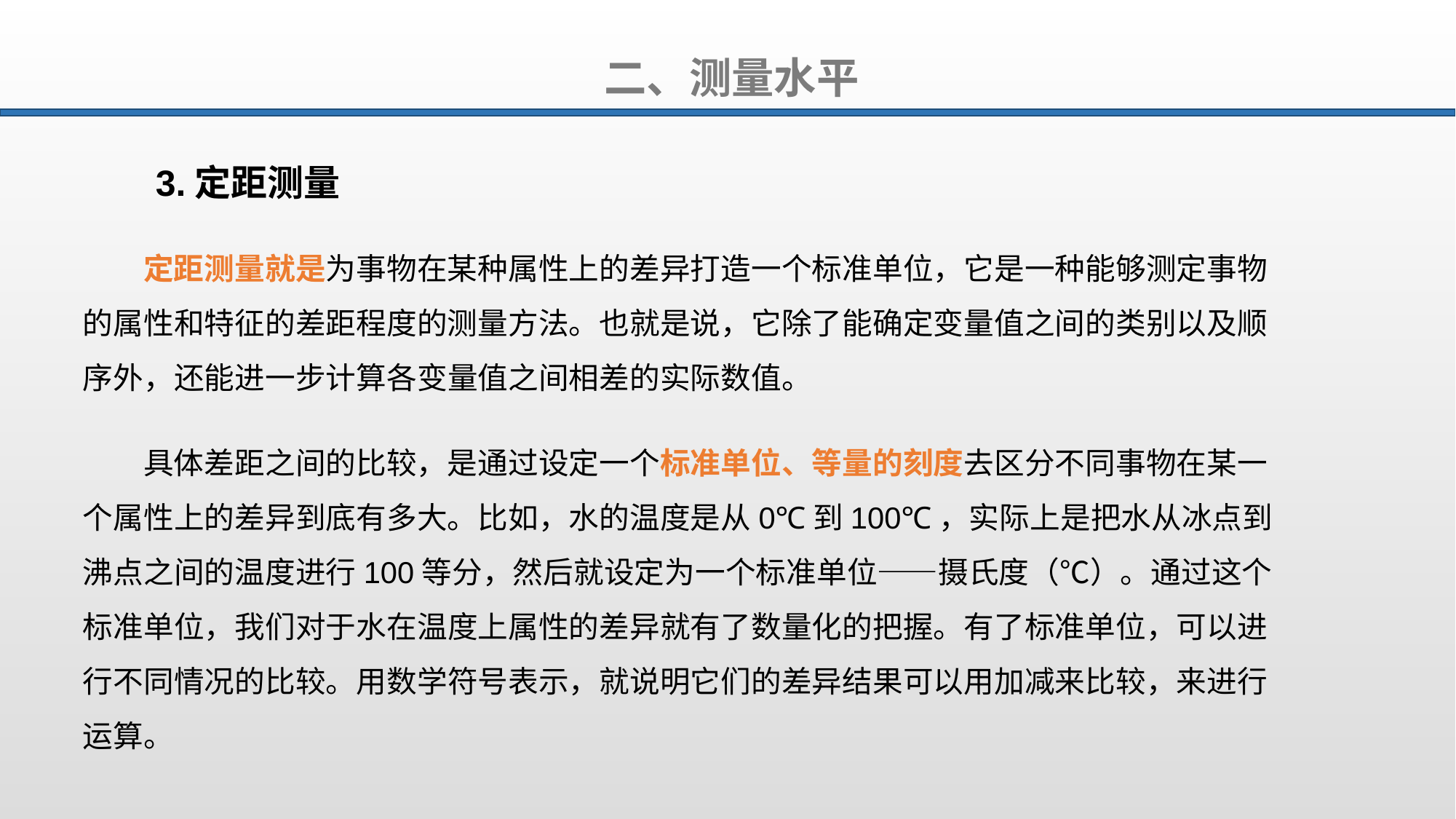

二、测量水平

3.定距测量
定距测量就是为事物在某种属性上的差异打造一个标准单位，它是一种能够测定事物的属性和特征的差距程度的测量方法。也就是说，它除了能确定变量值之间的类别以及顺序外，还能进一步计算各变量值之间相差的实际数值。
具体差距之间的比较，是通过设定一个标准单位、等量的刻度去区分不同事物在某一个属性上的差异到底有多大。比如，水的温度是从0℃到100℃，实际上是把水从冰点到沸点之间的温度进行100等分，然后就设定为一个标准单位——摄氏度（℃）。通过这个标准单位，我们对于水在温度上属性的差异就有了数量化的把握。有了标准单位，可以进行不同情况的比较。用数学符号表示，就说明它们的差异结果可以用加减来比较，来进行运算。